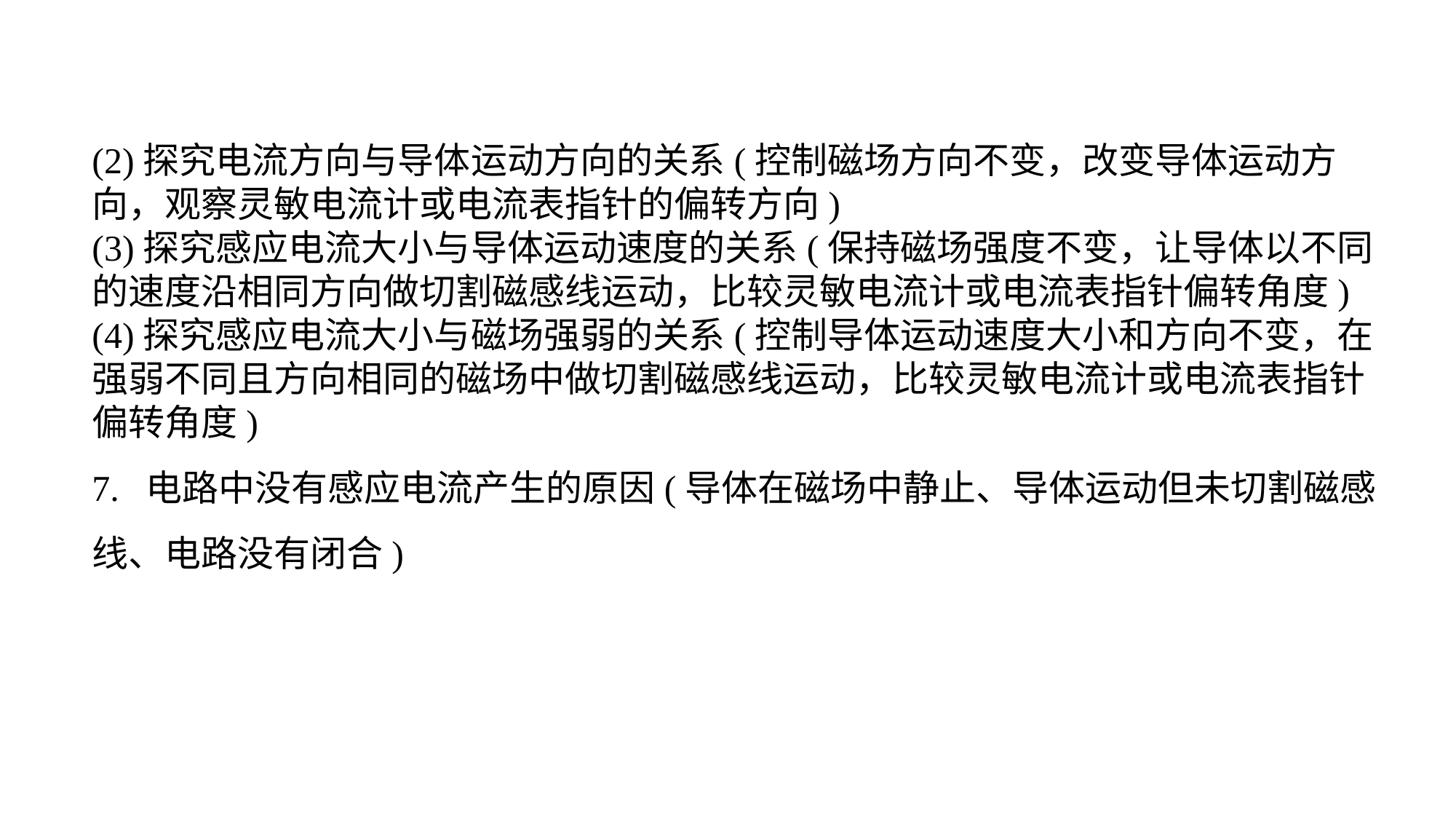

(2)探究电流方向与导体运动方向的关系(控制磁场方向不变，改变导体运动方向，观察灵敏电流计或电流表指针的偏转方向)(3)探究感应电流大小与导体运动速度的关系(保持磁场强度不变，让导体以不同的速度沿相同方向做切割磁感线运动，比较灵敏电流计或电流表指针偏转角度)(4)探究感应电流大小与磁场强弱的关系(控制导体运动速度大小和方向不变，在强弱不同且方向相同的磁场中做切割磁感线运动，比较灵敏电流计或电流表指针偏转角度)7.  电路中没有感应电流产生的原因(导体在磁场中静止、导体运动但未切割磁感线、电路没有闭合)